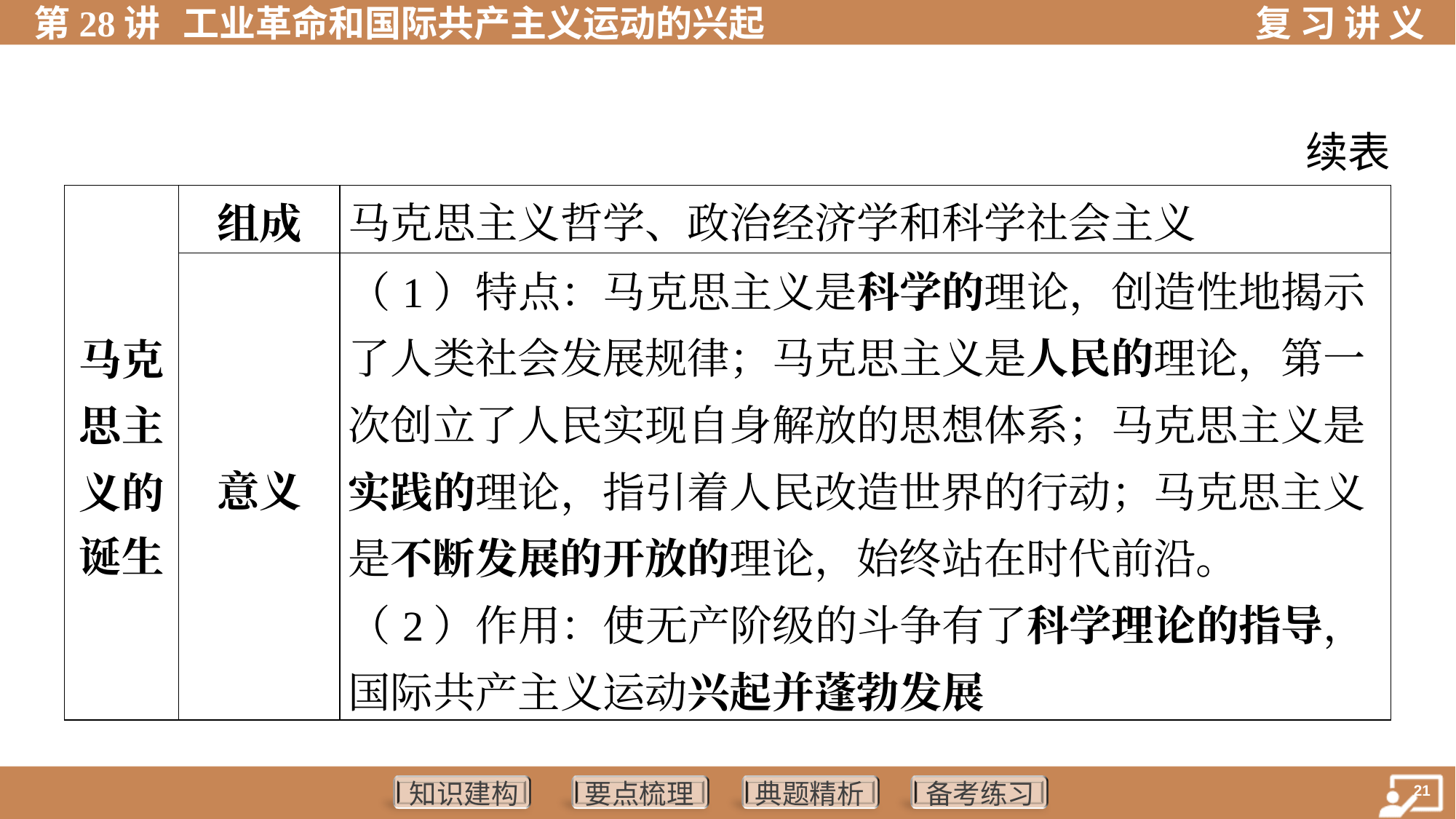

续表
| 马克 思主 义的 诞生 | 组成 | 马克思主义哲学、政治经济学和科学社会主义 |  |  |  |
| --- | --- | --- | --- | --- | --- |
|  | 意义 | （1）特点：马克思主义是科学的理论，创造性地揭示 了人类社会发展规律；马克思主义是人民的理论，第一 次创立了人民实现自身解放的思想体系；马克思主义是 实践的理论，指引着人民改造世界的行动；马克思主义 是不断发展的开放的理论，始终站在时代前沿。 （2）作用：使无产阶级的斗争有了科学理论的指导，国际共产主义运动兴起并蓬勃发展 |  |  |  |